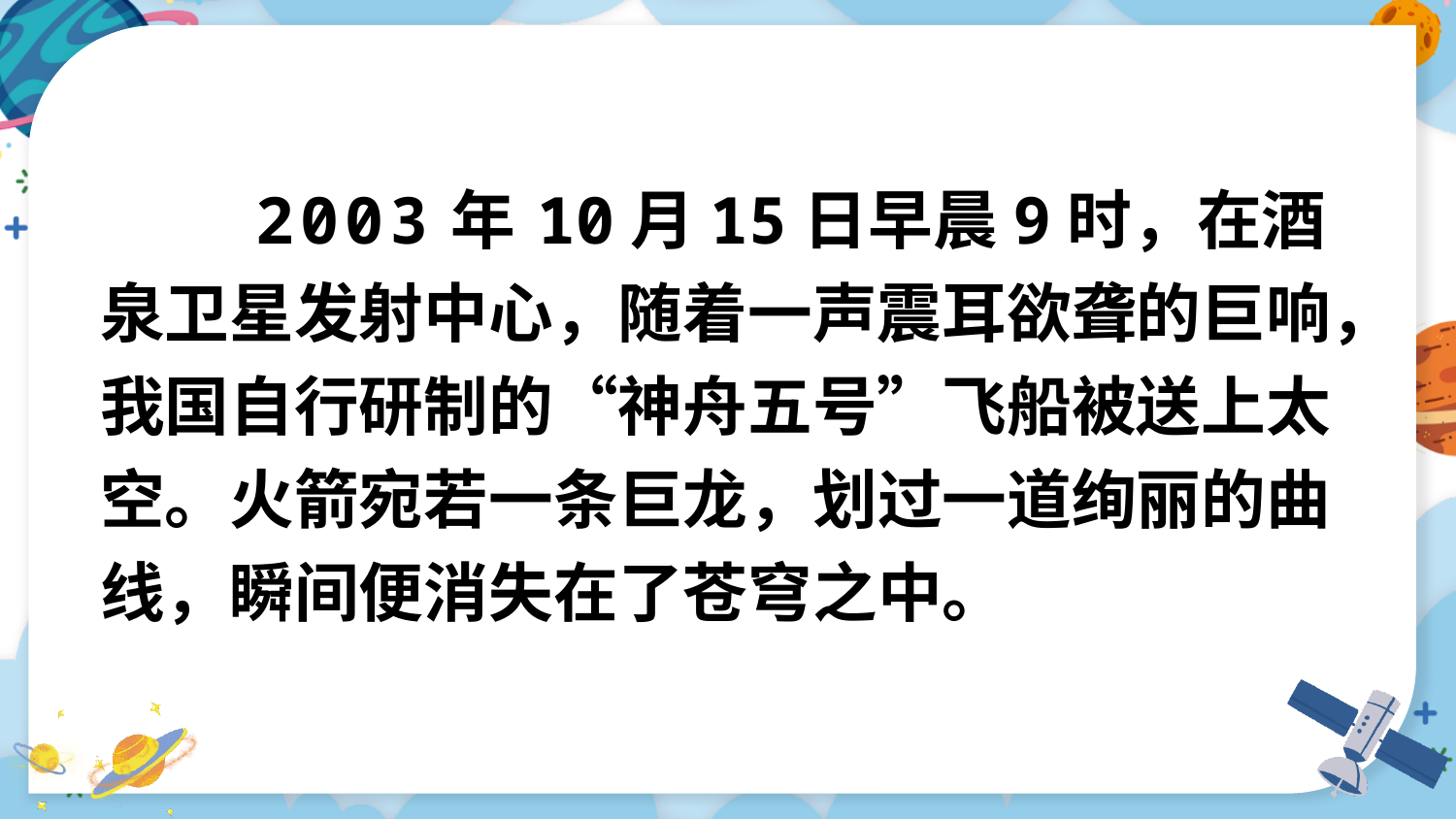

2003年10月15日早晨9时，在酒泉卫星发射中心，随着一声震耳欲聋的巨响，我国自行研制的“神舟五号”飞船被送上太空。火箭宛若一条巨龙，划过一道绚丽的曲线，瞬间便消失在了苍穹之中。